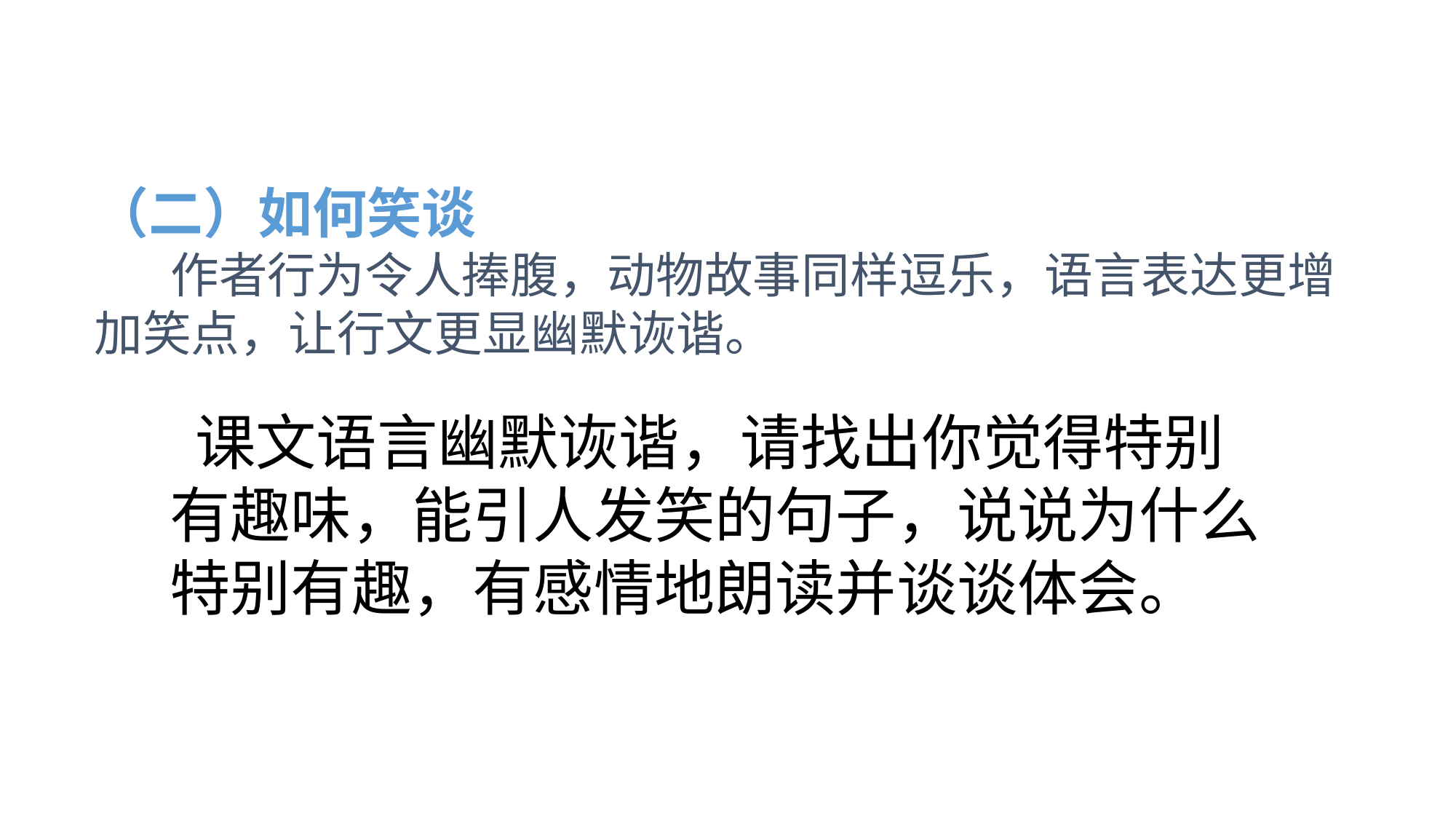

（二）如何笑谈
       作者行为令人捧腹，动物故事同样逗乐，语言表达更增加笑点，让行文更显幽默诙谐。
 课文语言幽默诙谐，请找出你觉得特别有趣味，能引人发笑的句子，说说为什么特别有趣，有感情地朗读并谈谈体会。